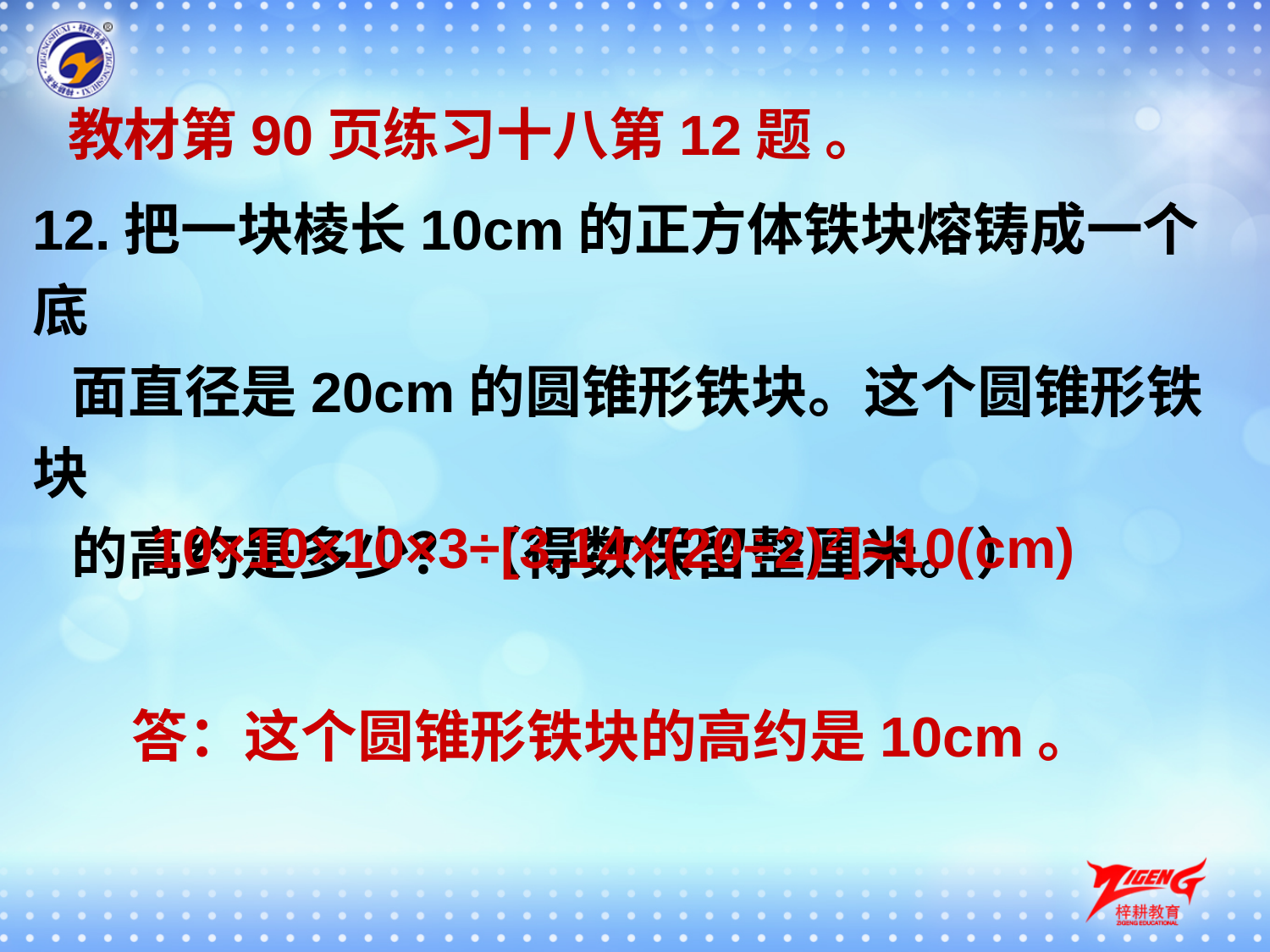

教材第90页练习十八第12题 。
12.把一块棱长10cm的正方体铁块熔铸成一个底
  面直径是20cm的圆锥形铁块。这个圆锥形铁块
  的高约是多少？（得数保留整厘米。）
10×10×10×3÷[3.14×(20÷2)2]≈10(cm)
答：这个圆锥形铁块的高约是10cm。